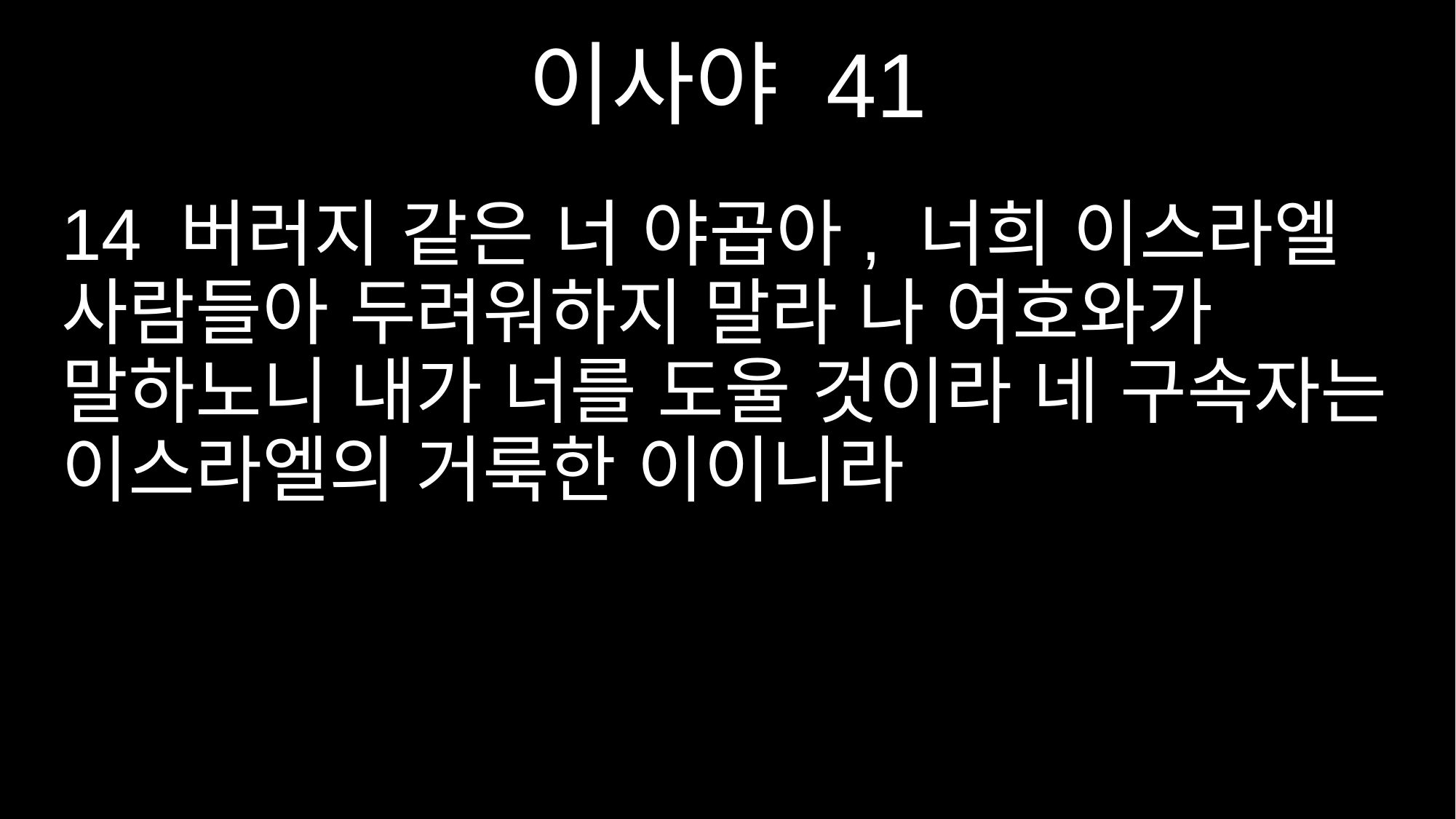

이사야 41
14 버러지 같은 너 야곱아, 너희 이스라엘 사람들아 두려워하지 말라 나 여호와가 말하노니 내가 너를 도울 것이라 네 구속자는 이스라엘의 거룩한 이이니라